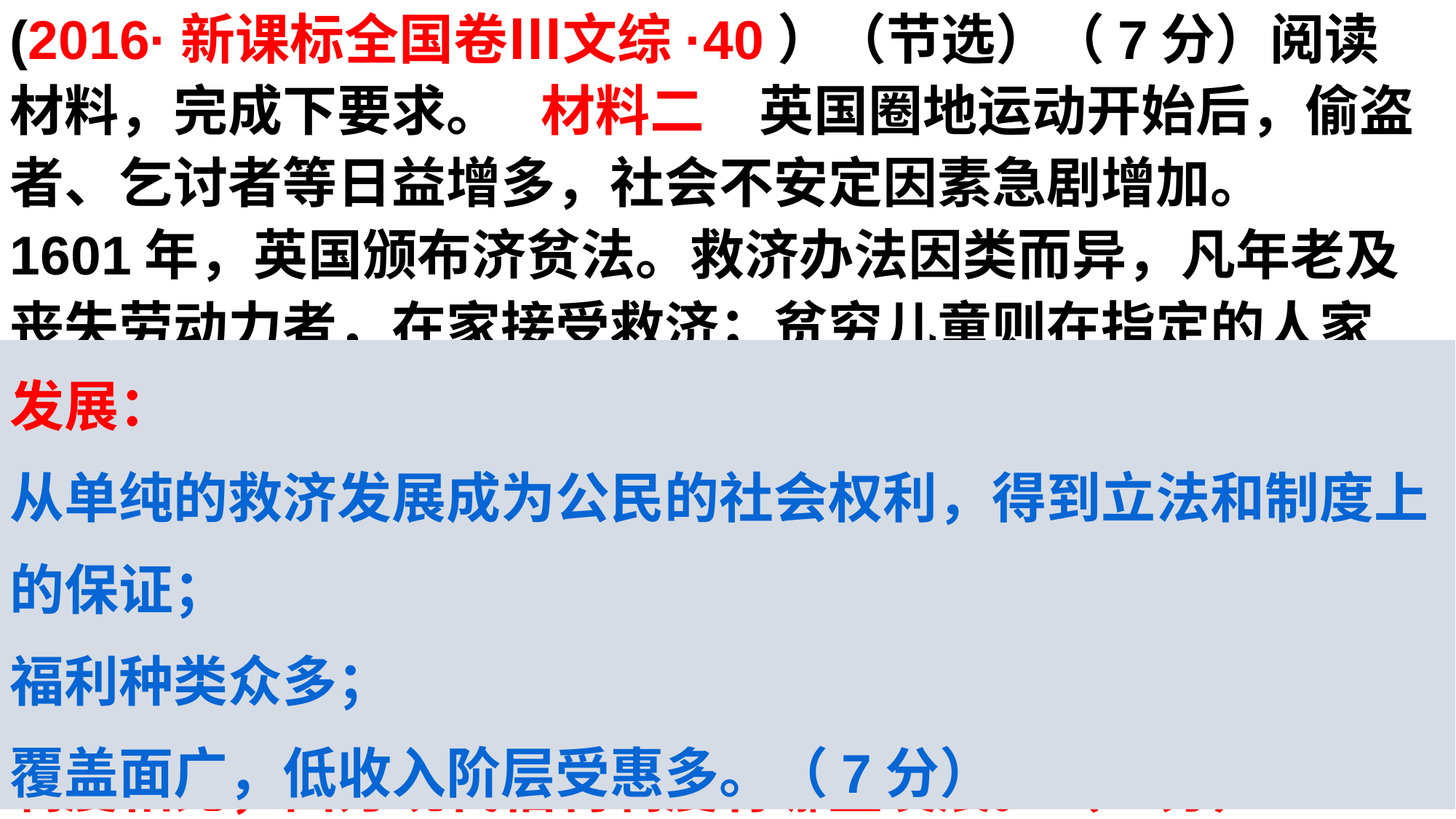

(2016·新课标全国卷Ⅲ文综·40）（节选）（7分）阅读材料，完成下要求。  材料二  英国圈地运动开始后，偷盗者、乞讨者等日益增多，社会不安定因素急剧增加。 1601年，英国颁布济贫法。救济办法因类而异，凡年老及丧失劳动力者，在家接受救济；贫穷儿童则在指定的人家寄养，长到一定年龄时送去做学徒；流浪者被关进监狱或送入教养院。1834年，新济贫法规定，有劳动能力的失业者必须进“贫民习艺所”，才能得到救济，而那里的条件比最低工资收入的自由劳动者还要恶劣得多。  ——摘编自陈晓律《英国福利制度的由来与发展》
（2）根据材料二并结合所学知识，指出与英国近代济贫制度相比，西方现代福利制度有哪些发展。（7分）
发展：
从单纯的救济发展成为公民的社会权利，得到立法和制度上的保证；
福利种类众多；
覆盖面广，低收入阶层受惠多。（7分）